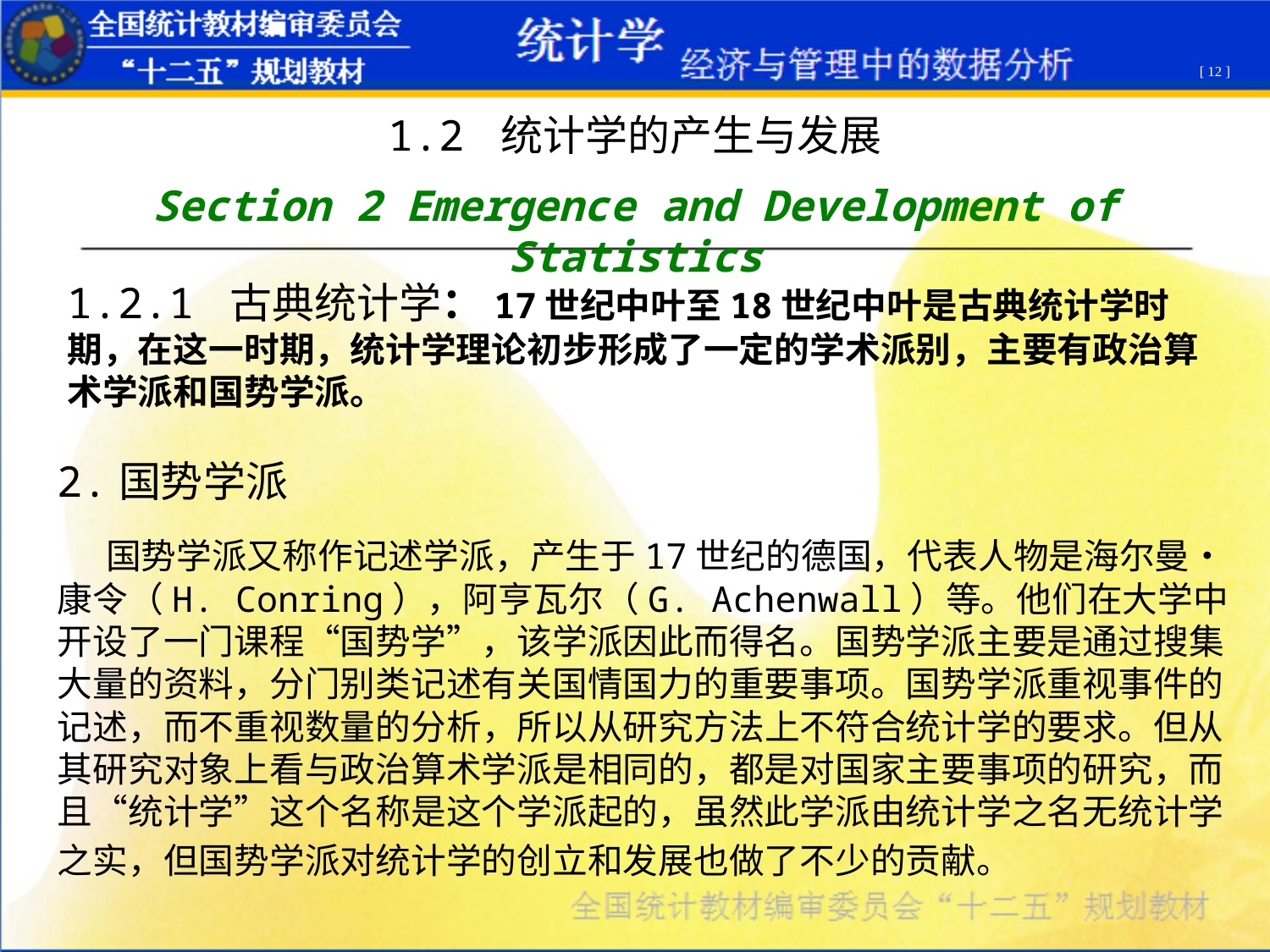

[ 12 ]
1.2 统计学的产生与发展
Section 2 Emergence and Development of Statistics
1.2.1 古典统计学：17世纪中叶至18世纪中叶是古典统计学时期，在这一时期，统计学理论初步形成了一定的学术派别，主要有政治算术学派和国势学派。
2.国势学派
    国势学派又称作记述学派，产生于17世纪的德国，代表人物是海尔曼•康令（H. Conring），阿亨瓦尔（G. Achenwall）等。他们在大学中开设了一门课程“国势学”，该学派因此而得名。国势学派主要是通过搜集大量的资料，分门别类记述有关国情国力的重要事项。国势学派重视事件的记述，而不重视数量的分析，所以从研究方法上不符合统计学的要求。但从其研究对象上看与政治算术学派是相同的，都是对国家主要事项的研究，而且“统计学”这个名称是这个学派起的，虽然此学派由统计学之名无统计学之实，但国势学派对统计学的创立和发展也做了不少的贡献。